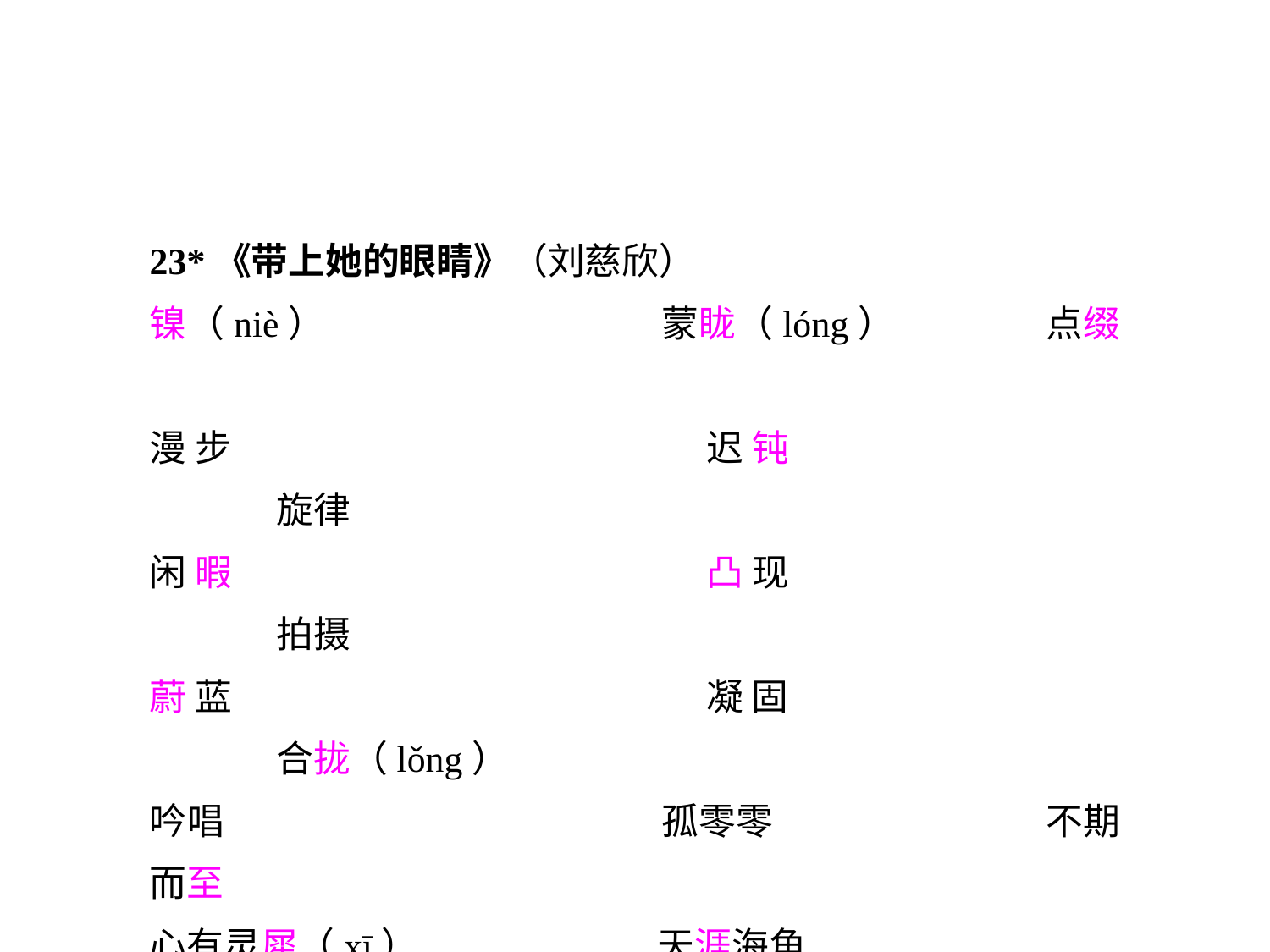

23*《带上她的眼睛》（刘慈欣）
镍（niè）			蒙眬（lóng）		点缀
漫步				迟钝				旋律
闲暇				凸现				拍摄
蔚蓝				凝固				合拢（lǒng）
吟唱				孤零零			不期而至
心有灵犀（xī）		天涯海角